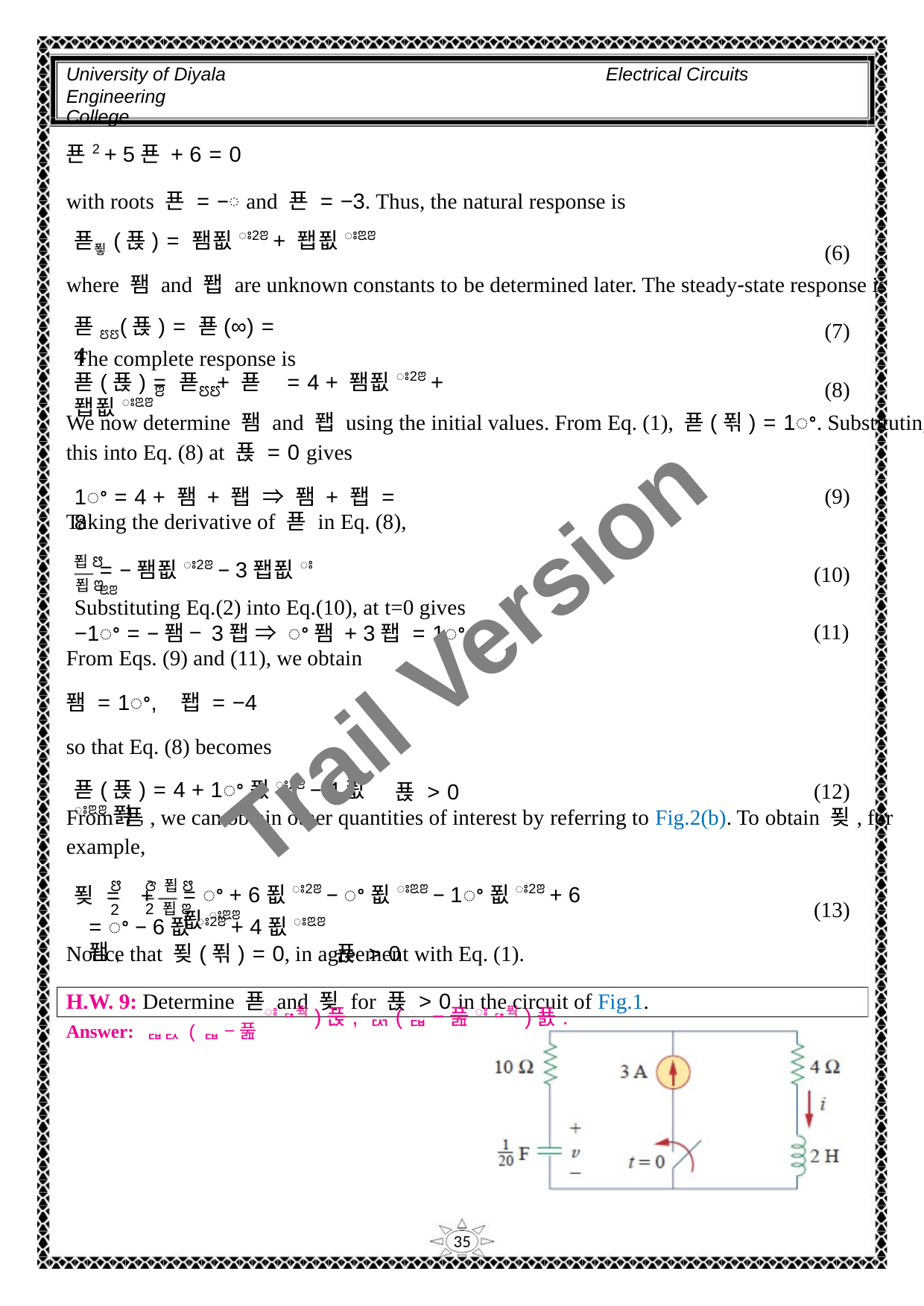

University of Diyala
Engineering College
Electrical Circuits
푠2 + 5푠 + 6 = 0
with roots 푠 = −ꢀ and 푠 = −3. Thus, the natural response is
푣푛(푡) = 퐴푒ꢁ2ꢂ + 퐵푒ꢁꢃꢂ
(6)
where 퐴 and 퐵 are unknown constants to be determined later. The steady‐state response is
푣ꢄꢄ(푡) = 푣(∞) = 4
(7)
The complete response is
푣(푡) = 푣 + 푣 = 4 + 퐴푒ꢁ2ꢂ + 퐵푒ꢁꢃꢂ
(8)
ꢂ
ꢄꢄ
We now determine 퐴 and 퐵 using the initial values. From Eq. (1), 푣(푂) = 1ꢀ. Substituting
this into Eq. (8) at 푡 = 0 gives
1ꢀ = 4 + 퐴 + 퐵 ⇒ 퐴 + 퐵 = 8
(9)
Taking the derivative of 푣 in Eq. (8),
푑ꢅ
= −ꢀ퐴푒ꢁ2ꢂ − 3퐵푒ꢁꢃꢂ
(10)
(11)
푑ꢂ
Trail Version
Trail Version
Trail Version
Trail Version
Trail Version
Trail Version
Trail Version
Trail Version
Trail Version
Trail Version
Trail Version
Trail Version
Trail Version
Substituting Eq.(2) into Eq.(10), at t=0 gives
−1ꢀ = −ꢀ퐴 − 3퐵 ⇒ ꢀ퐴 + 3퐵 = 1ꢀ
From Eqs. (9) and (11), we obtain
퐴 = 1ꢀ,
퐵 = −4
so that Eq. (8) becomes
푣(푡) = 4 + 1ꢀ푒ꢁ2ꢂ − 4푒ꢁꢃꢂ푉,
푡 > 0
(12)
From 푣, we can obtain other quantities of interest by referring to Fig.2(b). To obtain 푖, for
example,
ꢅ
푖 = +
2
ꢆ 푑ꢅ
2 푑ꢂ
= ꢀ + 6푒ꢁ2ꢂ − ꢀ푒ꢁꢃꢂ − 1ꢀ푒ꢁ2ꢂ + 6푒ꢁꢃꢂ
푡 > 0
(13)
= ꢀ − 6푒ꢁ2ꢂ + 4푒ꢁꢃꢂ퐴,
Notice that 푖(푂) = 0, in agreement with Eq. (1).
H.W. 9: Determine 푣 and 푖 for 푡 > 0 in the circuit of Fig.1.
Answer: ퟏퟐ(ퟏ − 풆ꢁퟓ풕)푽, ퟑ(ퟏ − 풆ꢁퟓ풕)푨.
35